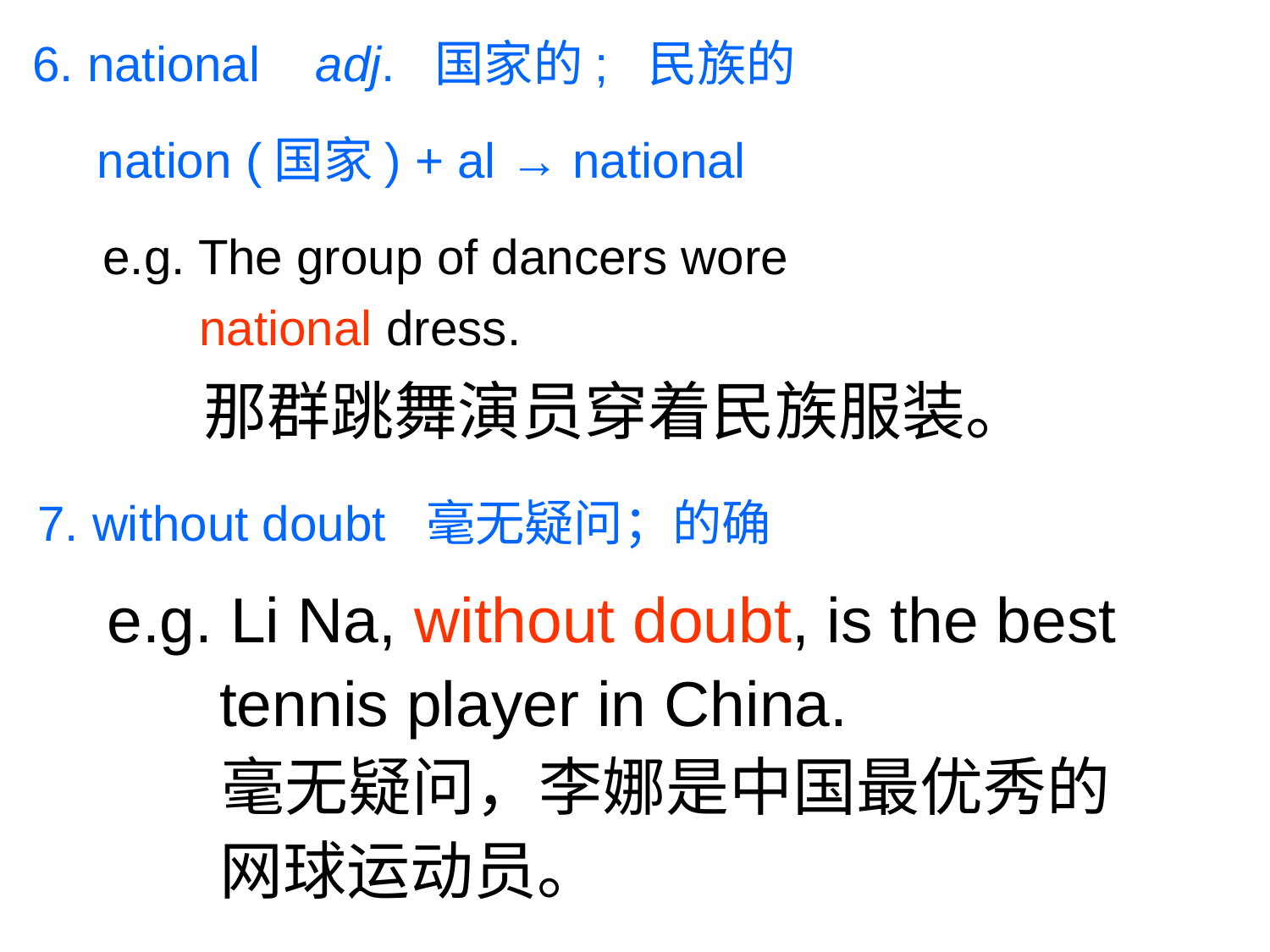

6. national    adj.  国家的;  民族的
nation (国家) + al → national
e.g. The group of dancers wore
       national dress.
      那群跳舞演员穿着民族服装。
7. without doubt  毫无疑问；的确
e.g. Li Na, without doubt, is the best tennis player in China.
       毫无疑问，李娜是中国最优秀的网球运动员。